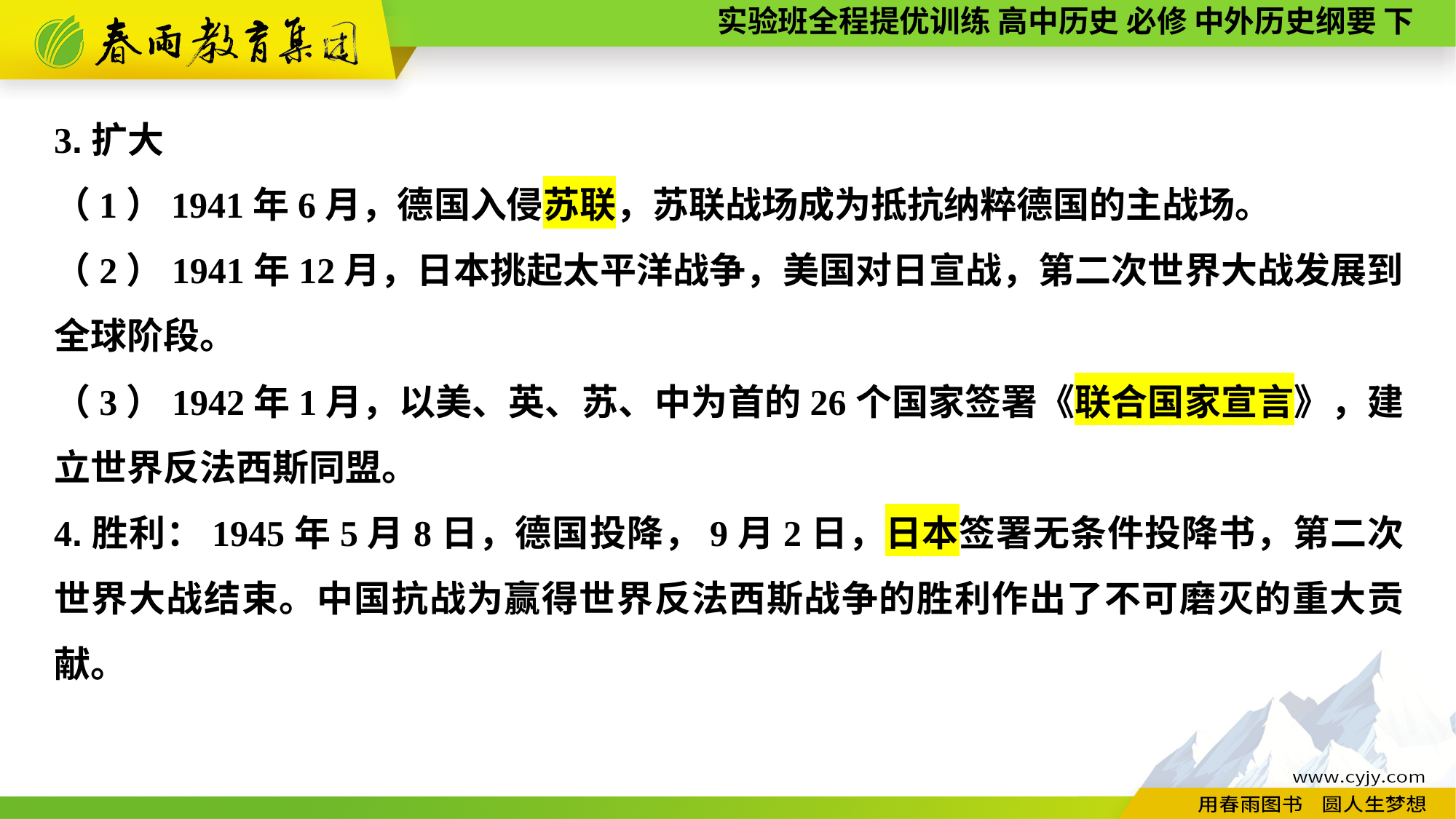

3.扩大
（1）1941年6月，德国入侵苏联，苏联战场成为抵抗纳粹德国的主战场。
（2）1941年12月，日本挑起太平洋战争，美国对日宣战，第二次世界大战发展到全球阶段。
（3）1942年1月，以美、英、苏、中为首的26个国家签署《联合国家宣言》，建立世界反法西斯同盟。
4.胜利：1945年5月8日，德国投降，9月2日，日本签署无条件投降书，第二次世界大战结束。中国抗战为赢得世界反法西斯战争的胜利作出了不可磨灭的重大贡献。